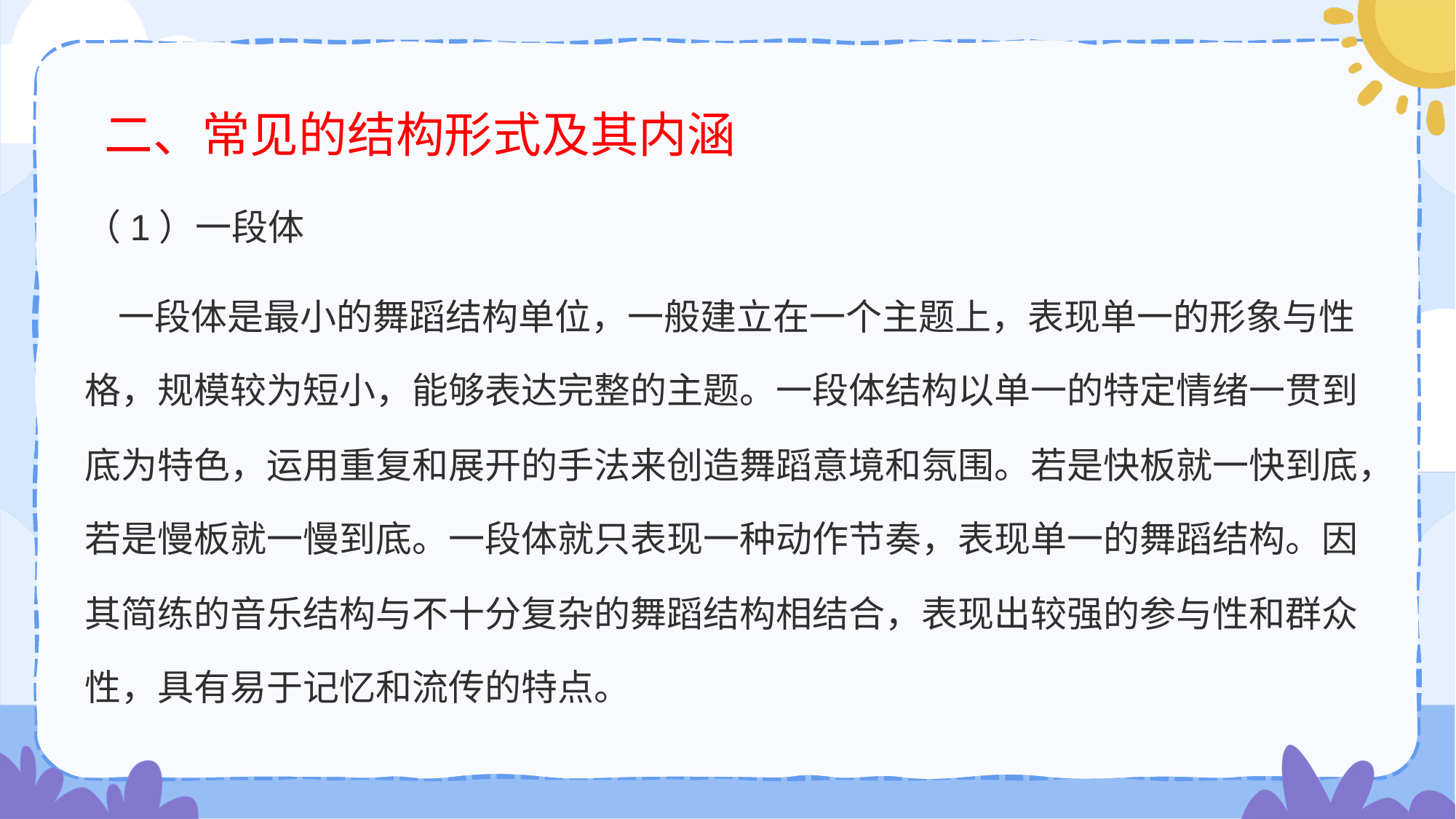

# 二、常见的结构形式及其内涵
（1）一段体
   一段体是最小的舞蹈结构单位，一般建立在一个主题上，表现单一的形象与性格，规模较为短小，能够表达完整的主题。一段体结构以单一的特定情绪一贯到底为特色，运用重复和展开的手法来创造舞蹈意境和氛围。若是快板就一快到底，若是慢板就一慢到底。一段体就只表现一种动作节奏，表现单一的舞蹈结构。因其简练的音乐结构与不十分复杂的舞蹈结构相结合，表现出较强的参与性和群众性，具有易于记忆和流传的特点。